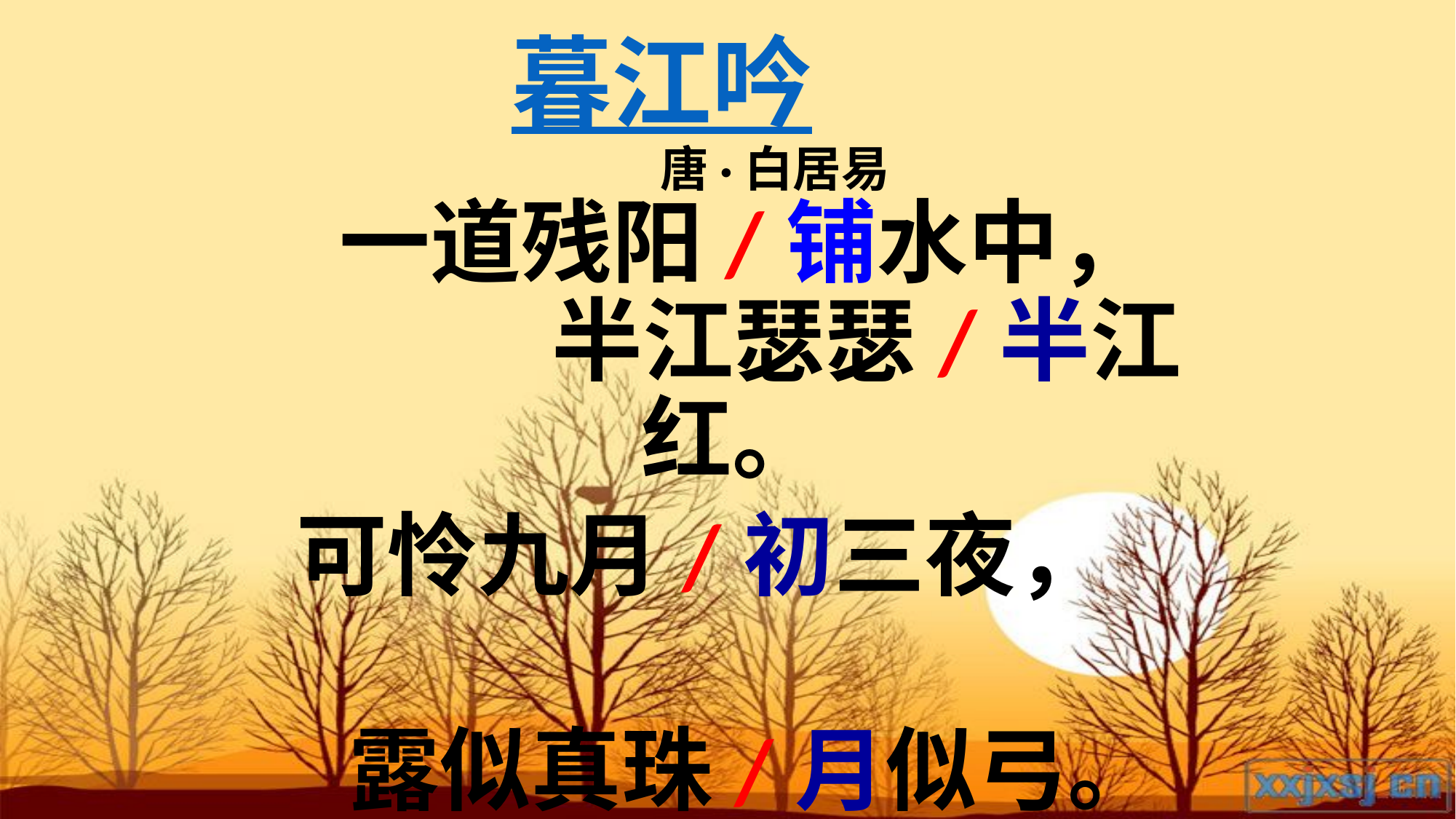

# 暮江吟
                                      唐·白居易                                  一道残阳/铺水中，                半江瑟瑟/半江红。
  可怜九月/初三夜，
   露似真珠/月似弓。